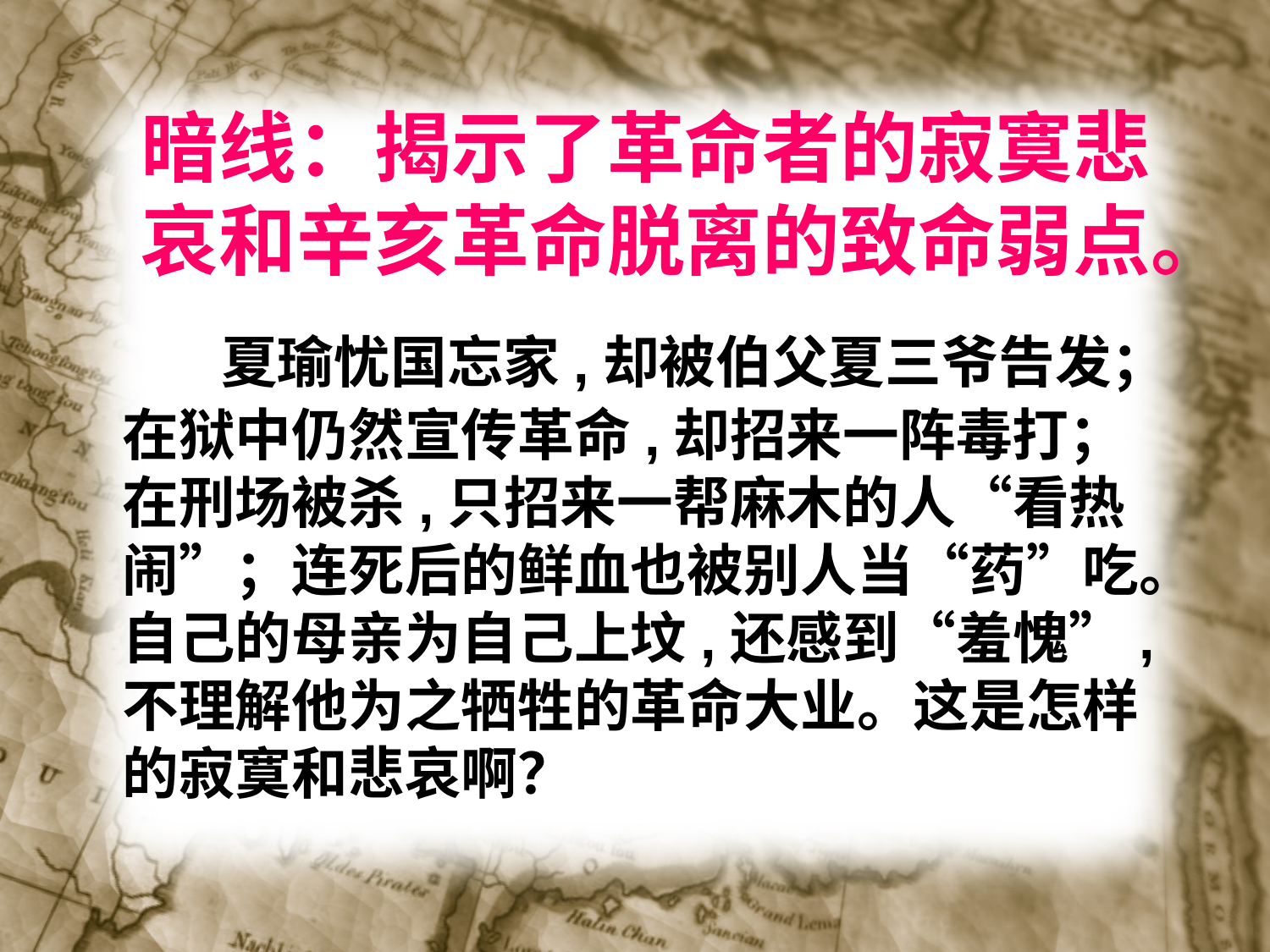

暗线：揭示了革命者的寂寞悲哀和辛亥革命脱离的致命弱点。
　 夏瑜忧国忘家,却被伯父夏三爷告发；在狱中仍然宣传革命,却招来一阵毒打；在刑场被杀,只招来一帮麻木的人“看热闹”；连死后的鲜血也被别人当“药”吃。自己的母亲为自己上坟,还感到“羞愧”,不理解他为之牺牲的革命大业。这是怎样的寂寞和悲哀啊？